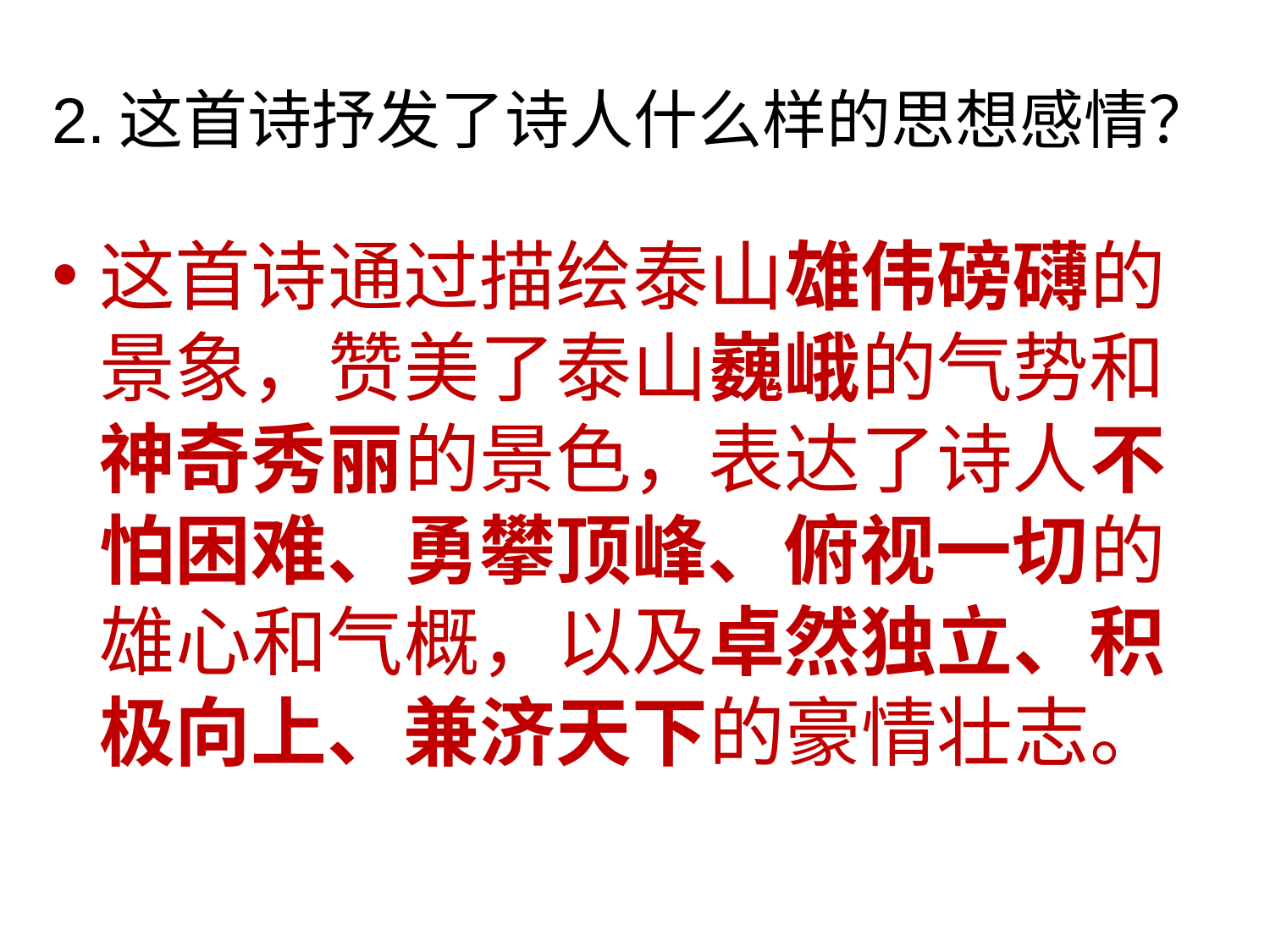

# 2.这首诗抒发了诗人什么样的思想感情？
这首诗通过描绘泰山雄伟磅礴的景象，赞美了泰山巍峨的气势和神奇秀丽的景色，表达了诗人不怕困难、勇攀顶峰、俯视一切的雄心和气概，以及卓然独立、积极向上、兼济天下的豪情壮志。